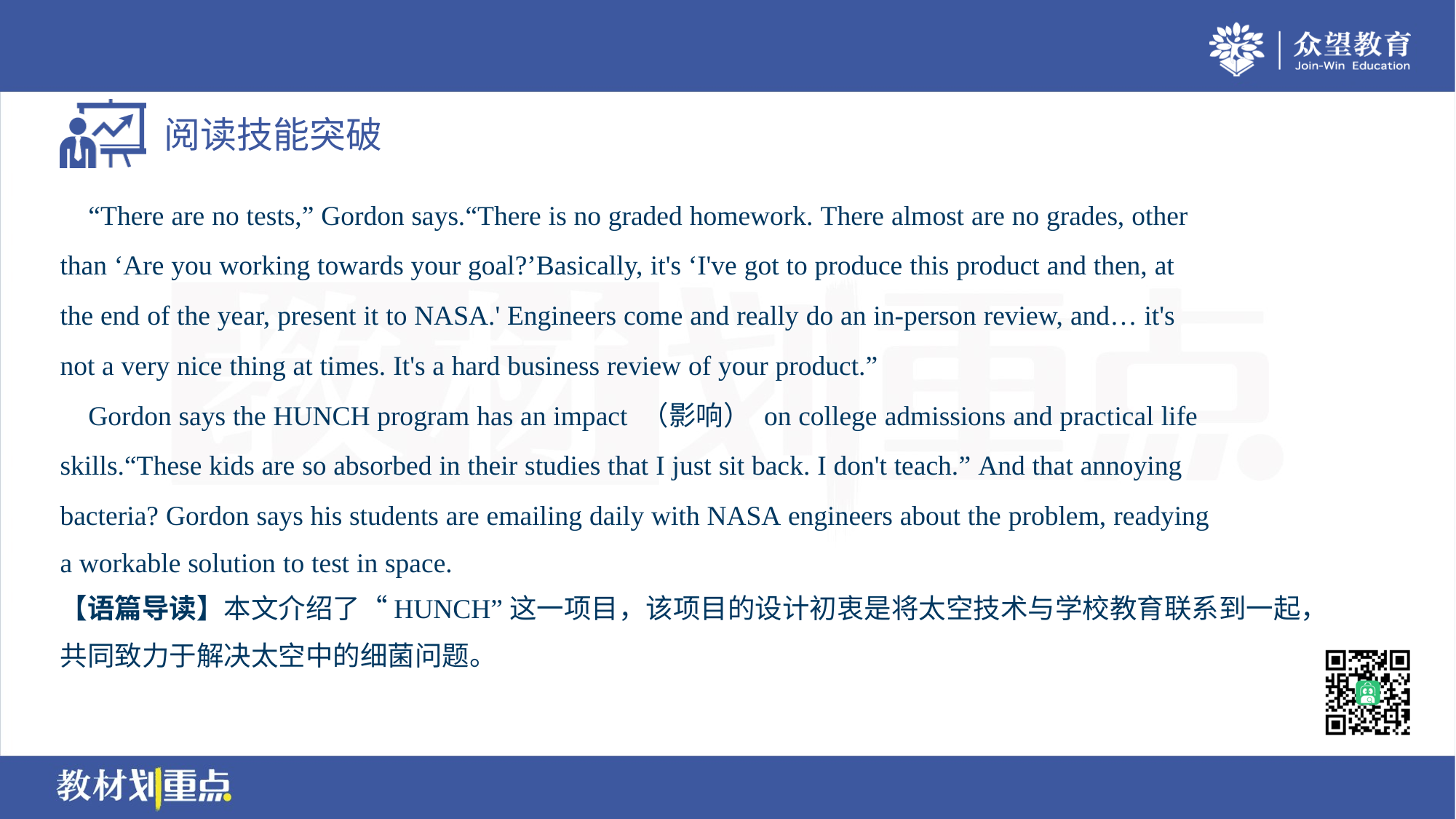

“There are no tests,” Gordon says.“There is no graded homework. There almost are no grades, other
than ‘Are you working towards your goal?’Basically, it's ‘I've got to produce this product and then, at
the end of the year, present it to NASA.' Engineers come and really do an in-person review, and… it's
not a very nice thing at times. It's a hard business review of your product.”
    Gordon says the HUNCH program has an impact （影响） on college admissions and practical life
skills.“These kids are so absorbed in their studies that I just sit back. I don't teach.” And that annoying
bacteria? Gordon says his students are emailing daily with NASA engineers about the problem, readying
a workable solution to test in space.
【语篇导读】本文介绍了“HUNCH”这一项目，该项目的设计初衷是将太空技术与学校教育联系到一起，
共同致力于解决太空中的细菌问题。